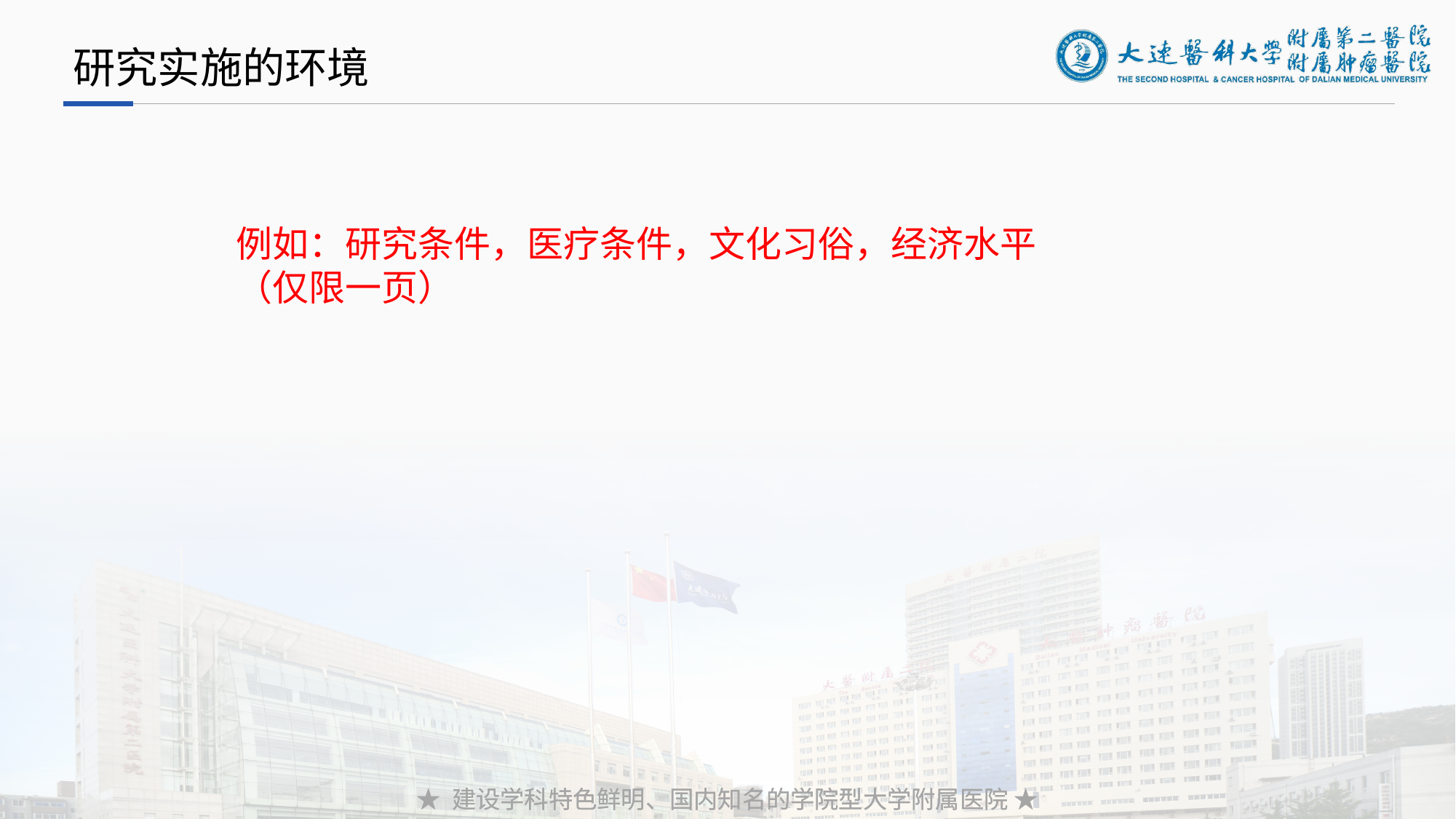

研究实施的环境
例如：研究条件，医疗条件，文化习俗，经济水平（仅限一页）

★ 建设学科特色鲜明、国内知名的学院型大学附属医院 ★